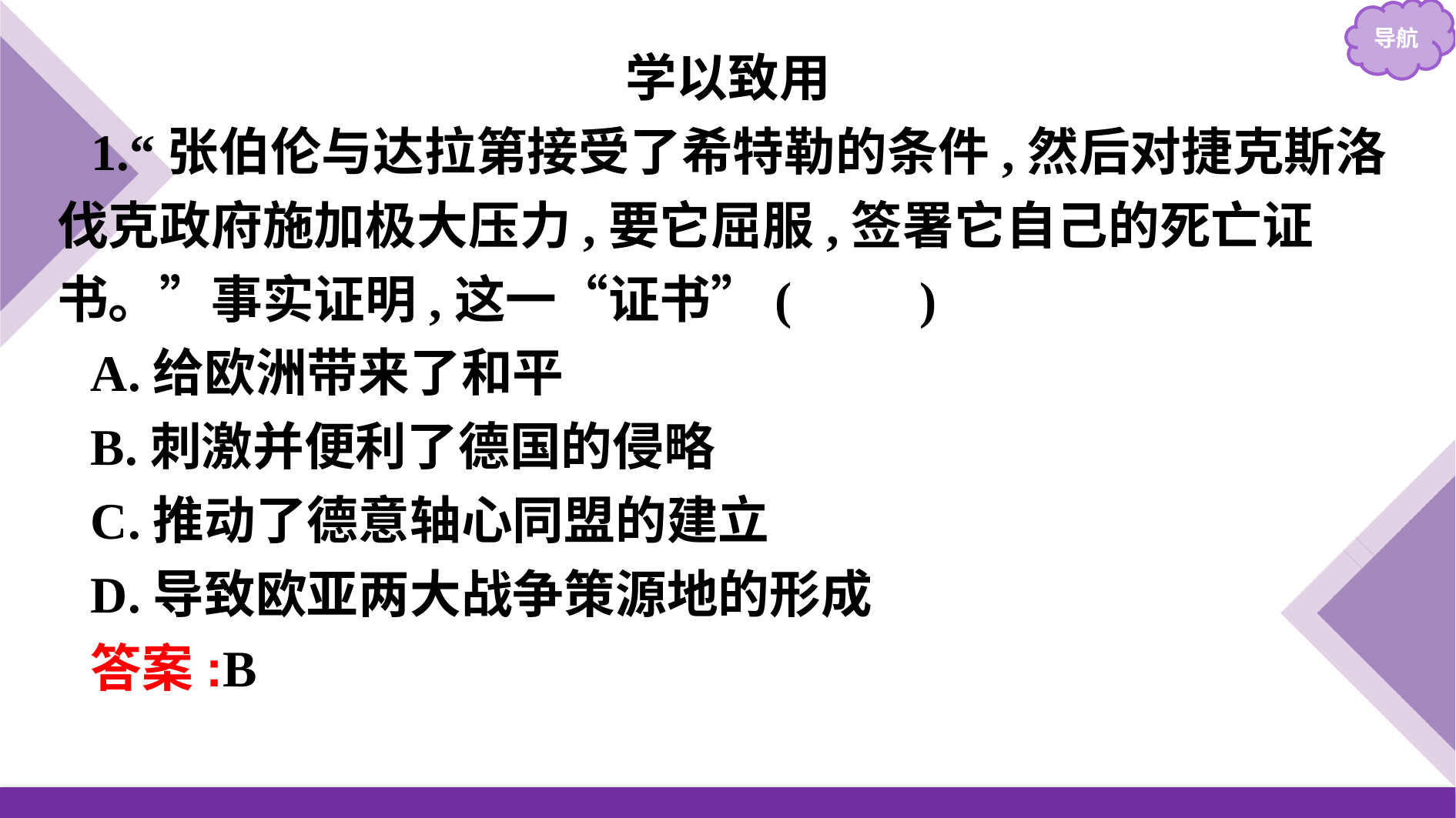

学以致用
1.“张伯伦与达拉第接受了希特勒的条件,然后对捷克斯洛伐克政府施加极大压力,要它屈服,签署它自己的死亡证书。”事实证明,这一“证书”(　　)
A.给欧洲带来了和平
B.刺激并便利了德国的侵略
C.推动了德意轴心同盟的建立
D.导致欧亚两大战争策源地的形成
答案:B